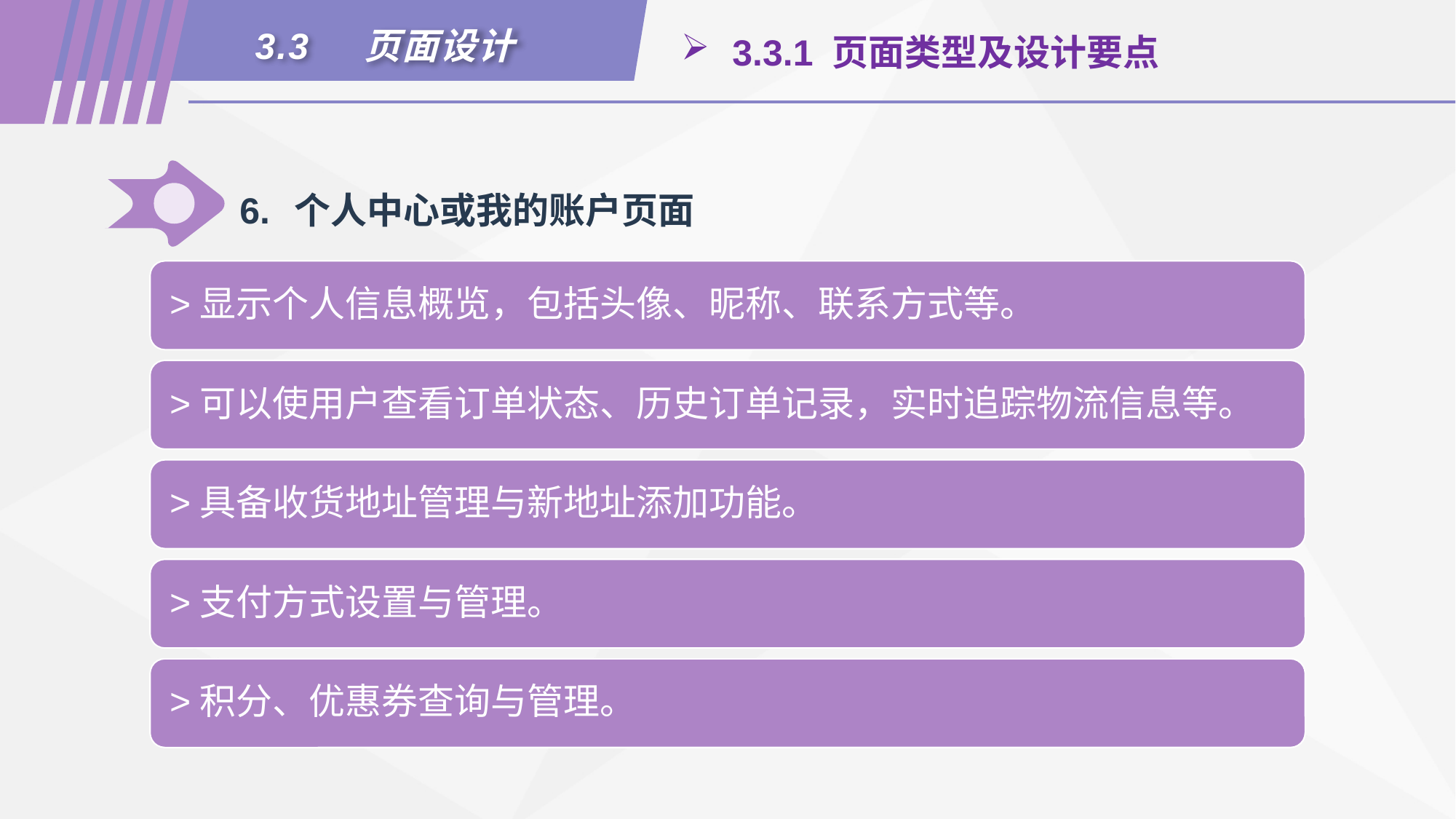

3.3	页面设计
 3.3.1 页面类型及设计要点

6.	个人中心或我的账户页面
>显示个人信息概览，包括头像、昵称、联系方式等。
>可以使用户查看订单状态、历史订单记录，实时追踪物流信息等。
>具备收货地址管理与新地址添加功能。
>支付方式设置与管理。
>积分、优惠券查询与管理。